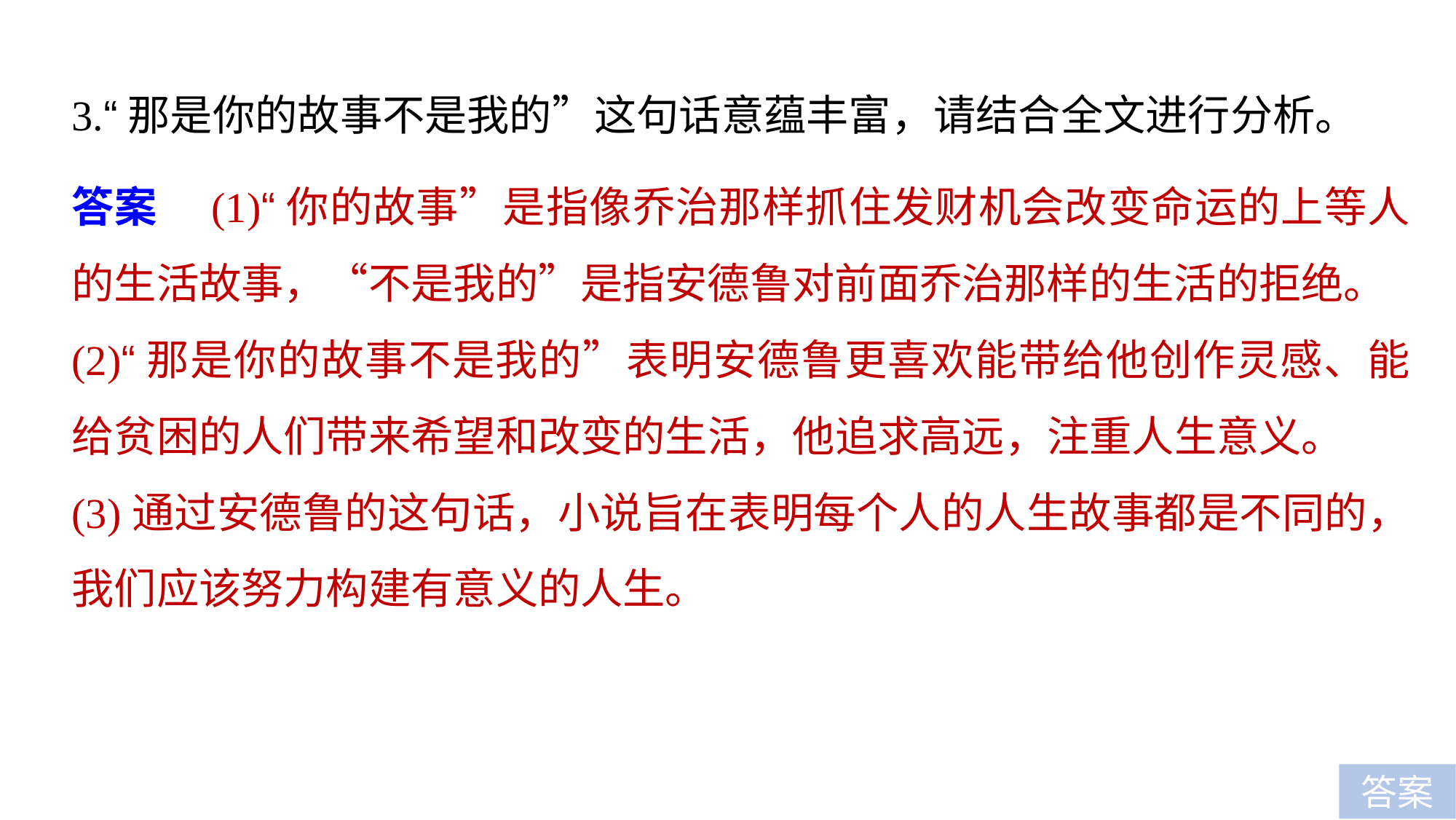

3.“那是你的故事不是我的”这句话意蕴丰富，请结合全文进行分析。
答案　(1)“你的故事”是指像乔治那样抓住发财机会改变命运的上等人的生活故事，“不是我的”是指安德鲁对前面乔治那样的生活的拒绝。
(2)“那是你的故事不是我的”表明安德鲁更喜欢能带给他创作灵感、能给贫困的人们带来希望和改变的生活，他追求高远，注重人生意义。
(3)通过安德鲁的这句话，小说旨在表明每个人的人生故事都是不同的，我们应该努力构建有意义的人生。
答案